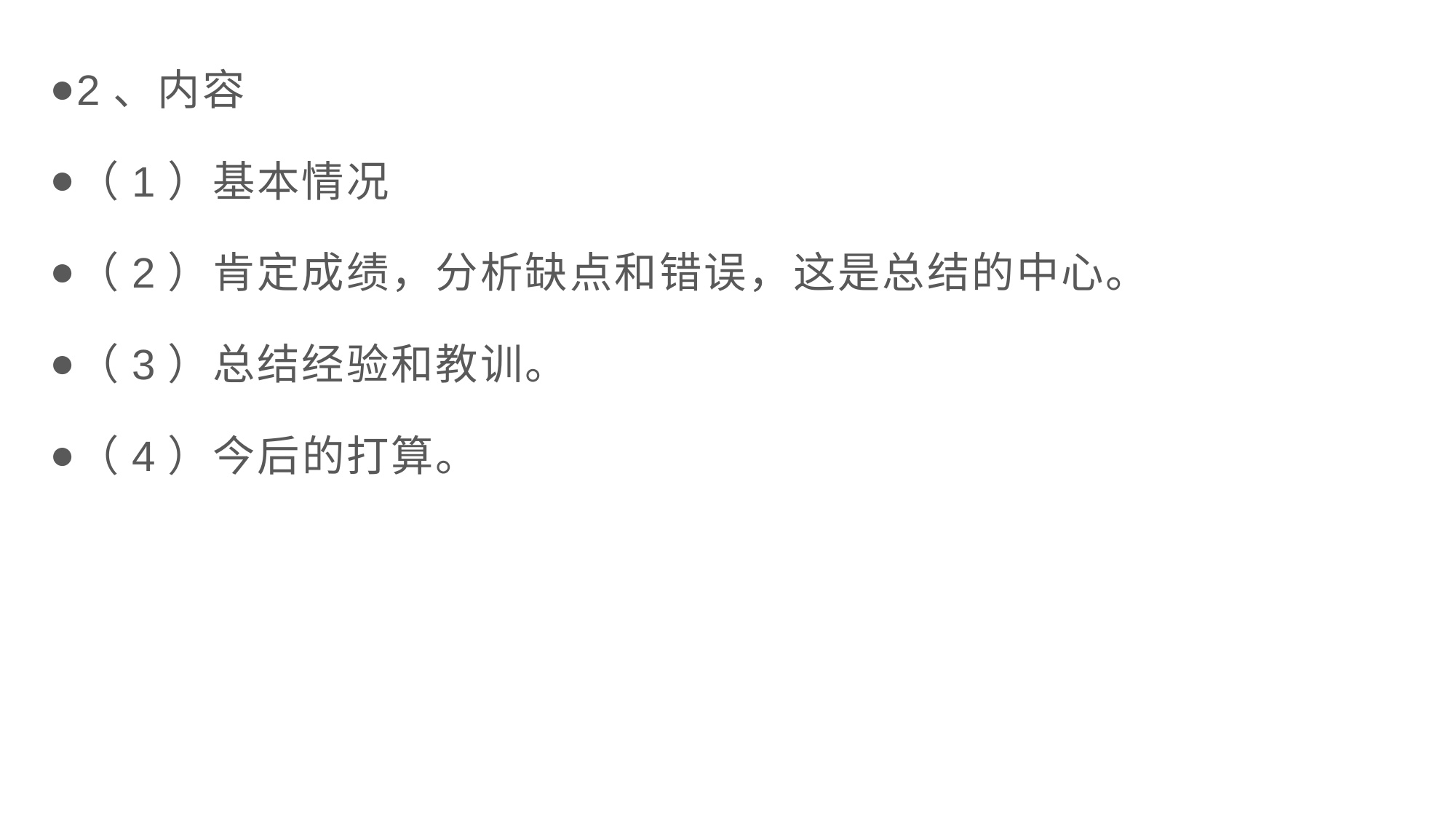

2、内容
（1）基本情况
（2）肯定成绩，分析缺点和错误，这是总结的中心。
（3）总结经验和教训。
（4）今后的打算。